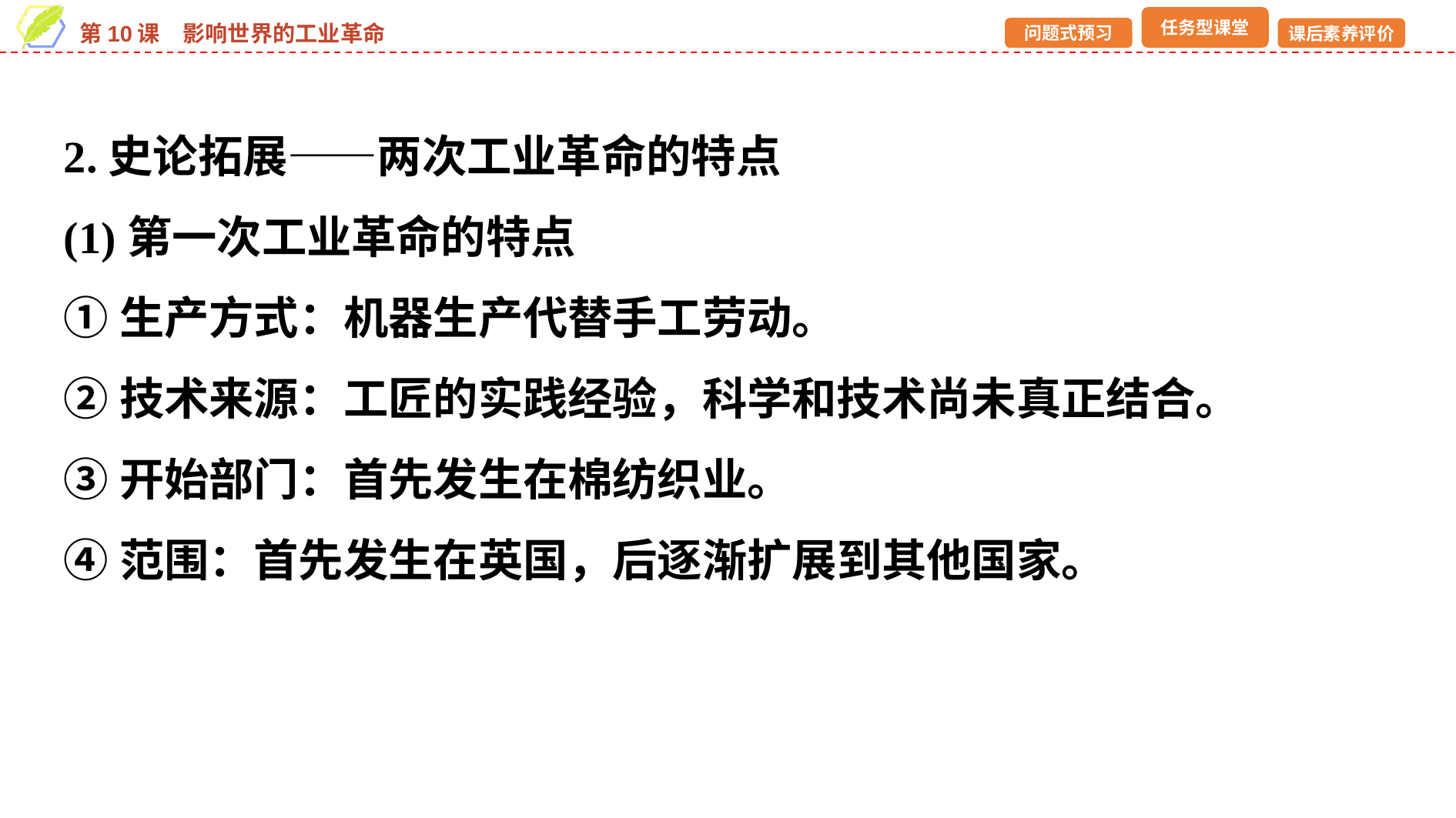

2.史论拓展——两次工业革命的特点
(1)第一次工业革命的特点
①生产方式：机器生产代替手工劳动。
②技术来源：工匠的实践经验，科学和技术尚未真正结合。
③开始部门：首先发生在棉纺织业。
④范围：首先发生在英国，后逐渐扩展到其他国家。